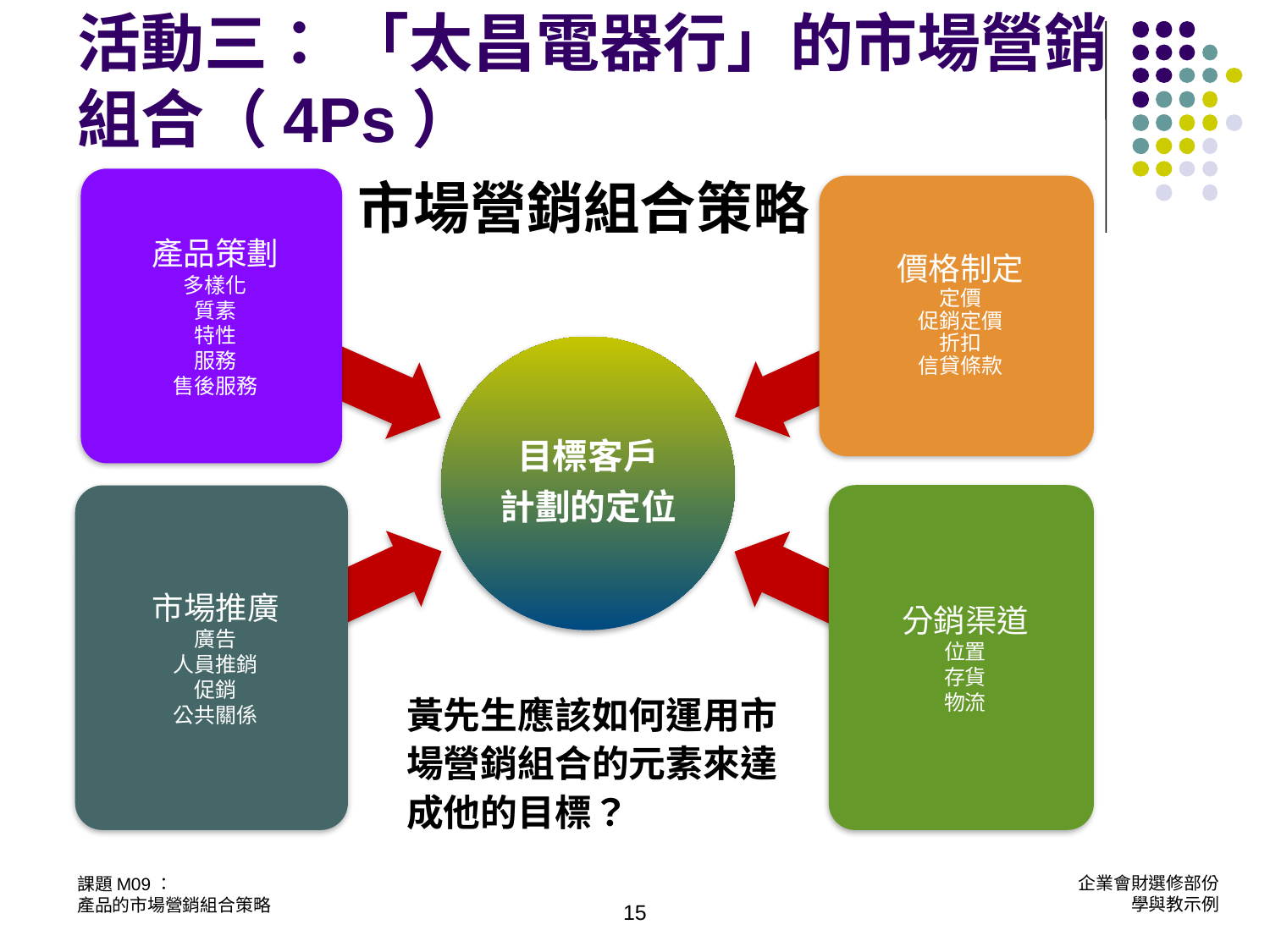

活動三： 「太昌電器行」的市場營銷組合（4Ps）
市場營銷組合策略
目標客戶
計劃的定位
市場推廣
廣告
人員推銷
促銷
公共關係
產品策劃
多樣化
質素
特性
服務
售後服務
價格制定
定價
促銷定價
折扣
信貸條款
分銷渠道
位置
存貨
物流
黃先生應該如何運用市場營銷組合的元素來達成他的目標？

15